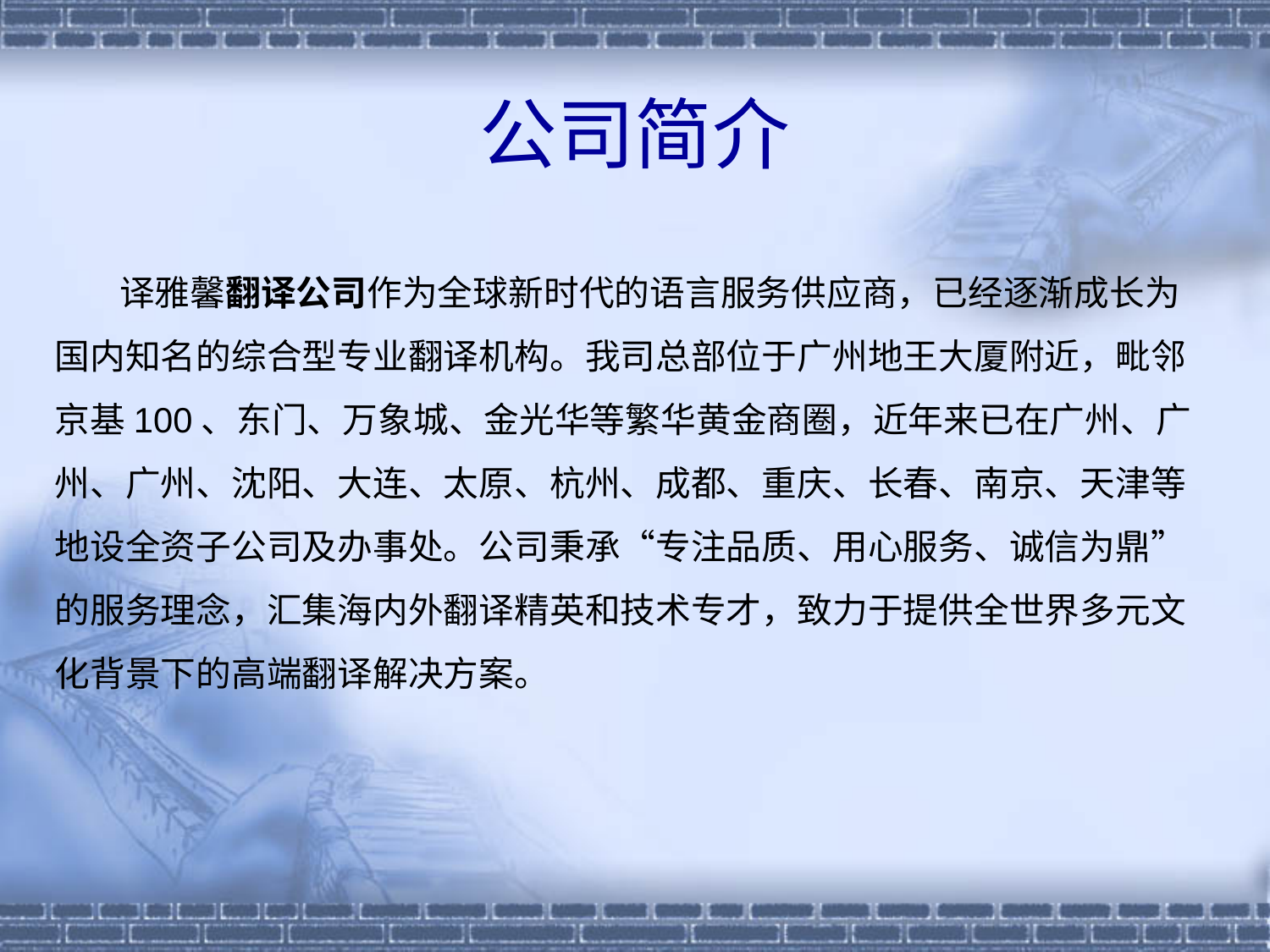

# 公司简介
译雅馨翻译公司作为全球新时代的语言服务供应商，已经逐渐成长为国内知名的综合型专业翻译机构。我司总部位于广州地王大厦附近，毗邻京基100、东门、万象城、金光华等繁华黄金商圈，近年来已在广州、广州、广州、沈阳、大连、太原、杭州、成都、重庆、长春、南京、天津等地设全资子公司及办事处。公司秉承“专注品质、用心服务、诚信为鼎”的服务理念，汇集海内外翻译精英和技术专才，致力于提供全世界多元文化背景下的高端翻译解决方案。